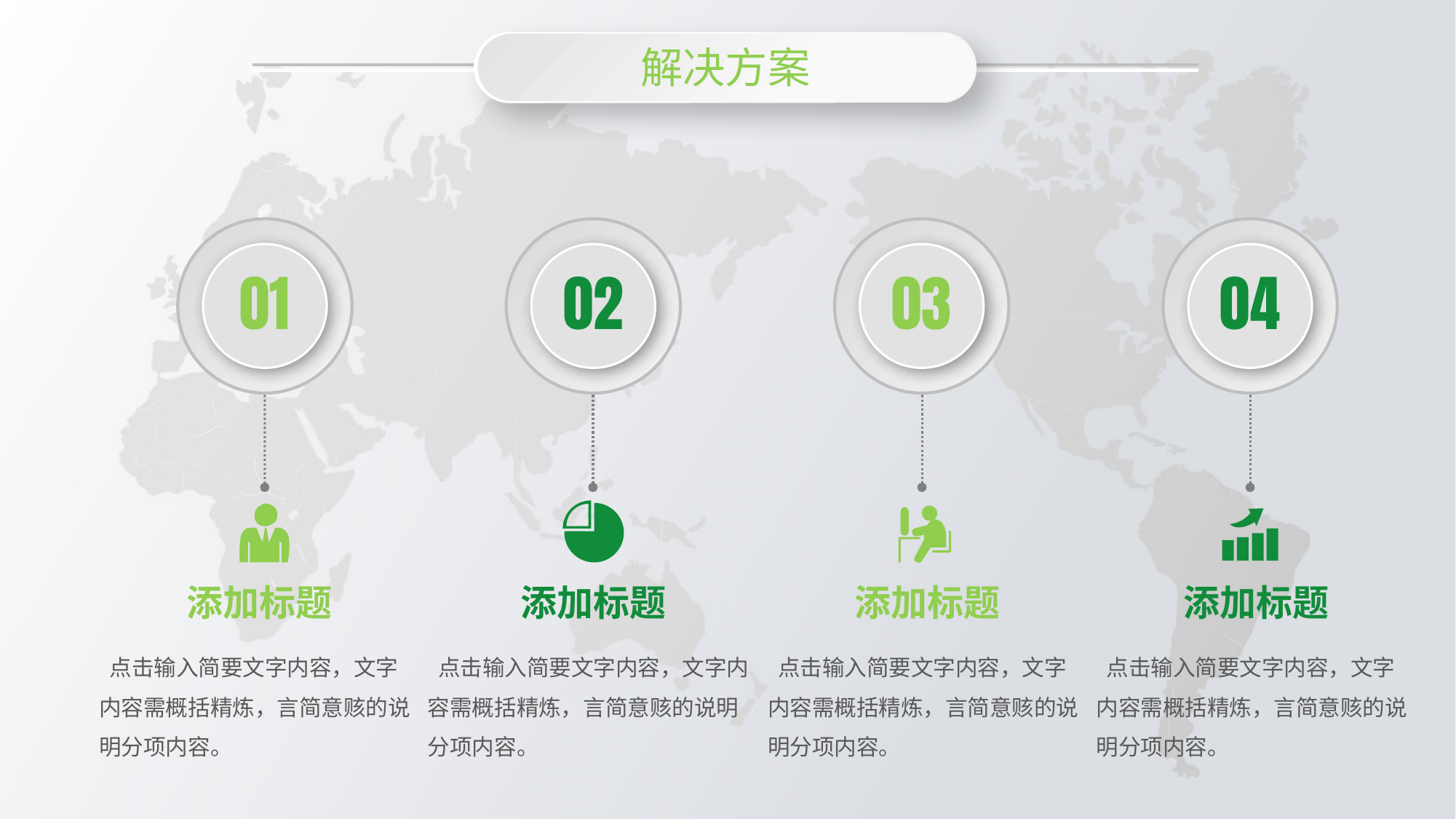

解决方案

02
03
04
01

添加标题
 点击输入简要文字内容，文字内容需概括精炼，言简意赅的说明分项内容。
添加标题
 点击输入简要文字内容，文字内容需概括精炼，言简意赅的说明分项内容。
添加标题
 点击输入简要文字内容，文字内容需概括精炼，言简意赅的说明分项内容。
添加标题
 点击输入简要文字内容，文字内容需概括精炼，言简意赅的说明分项内容。